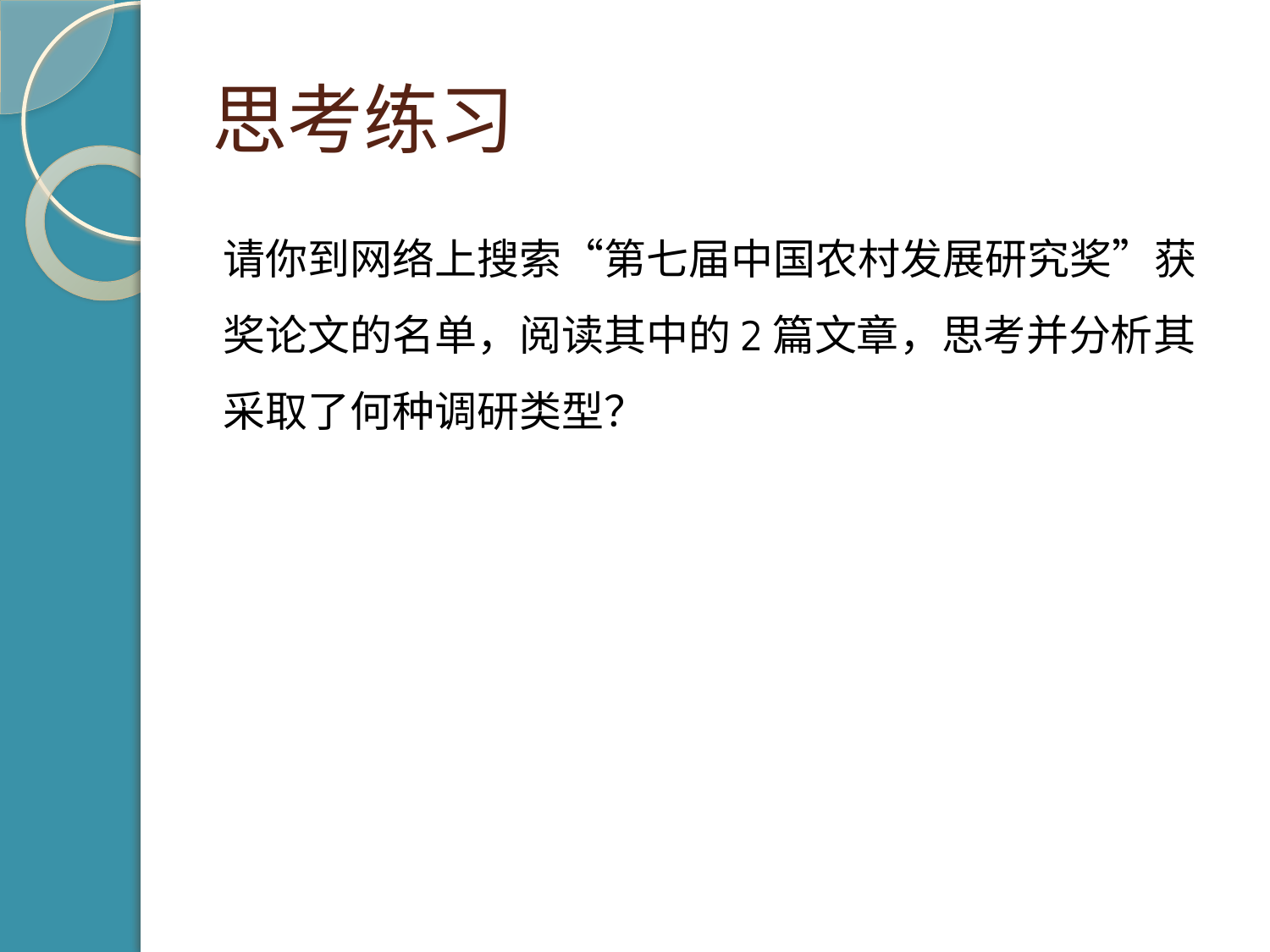

# 思考练习
请你到网络上搜索“第七届中国农村发展研究奖”获奖论文的名单，阅读其中的2篇文章，思考并分析其采取了何种调研类型？